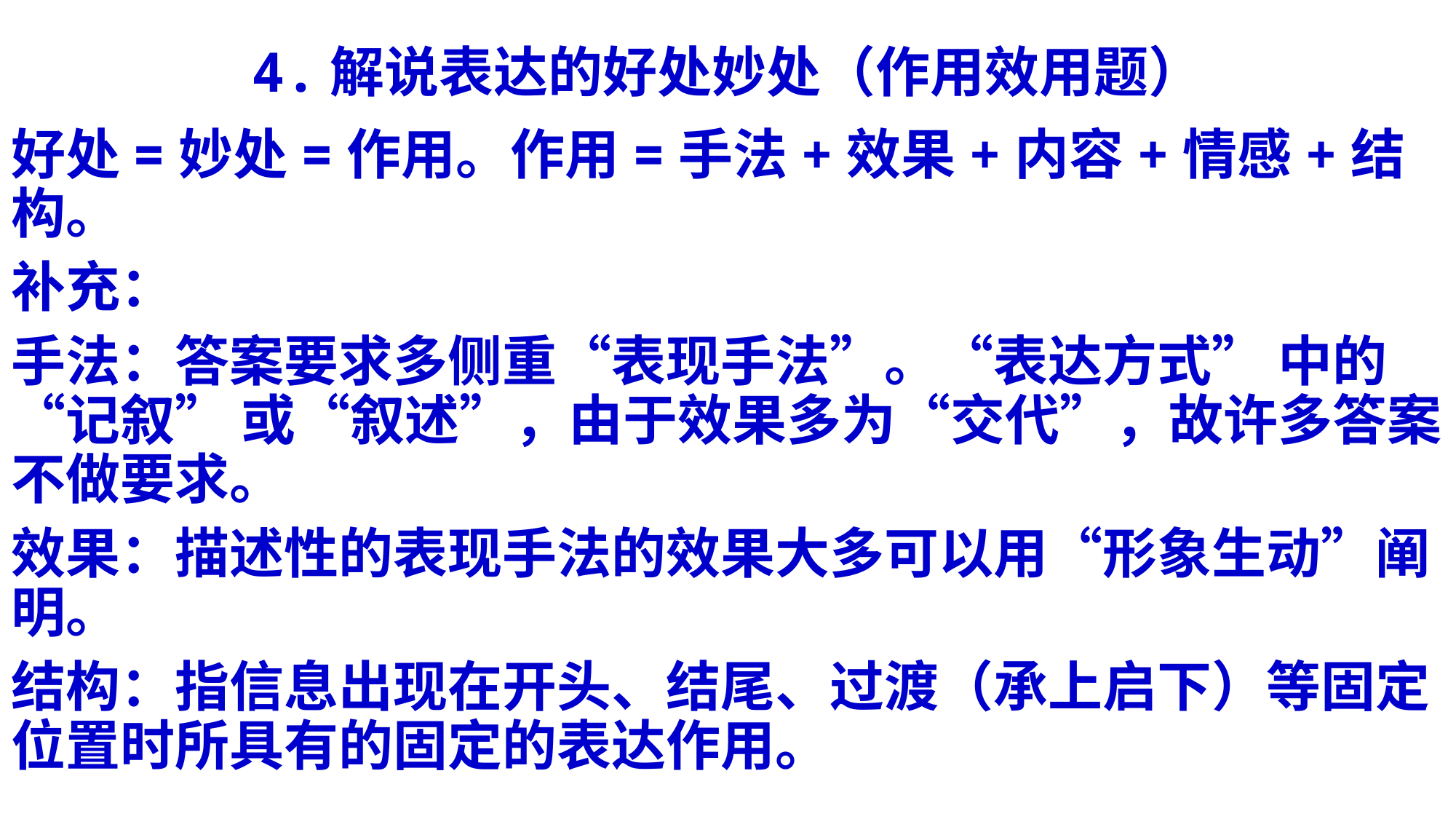

# 4.解说表达的好处妙处（作用效用题）
好处=妙处=作用。作用=手法+效果+内容+情感+结构。
补充：
手法：答案要求多侧重“表现手法”。“表达方式” 中的“记叙” 或“叙述”，由于效果多为“交代”，故许多答案不做要求。
效果：描述性的表现手法的效果大多可以用“形象生动”阐明。
结构：指信息出现在开头、结尾、过渡（承上启下）等固定位置时所具有的固定的表达作用。